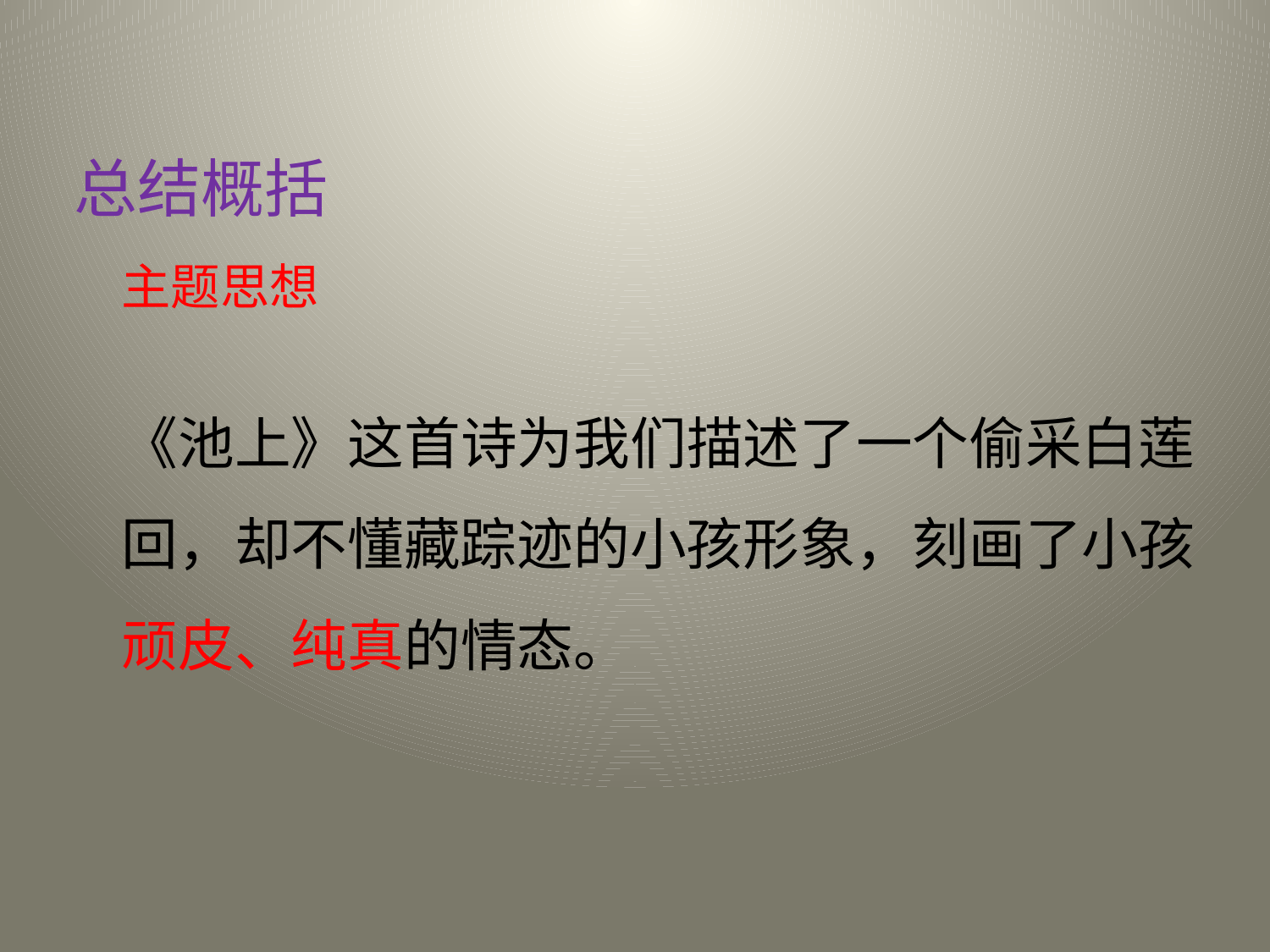

总结概括
主题思想
《池上》这首诗为我们描述了一个偷采白莲回，却不懂藏踪迹的小孩形象，刻画了小孩顽皮、纯真的情态。